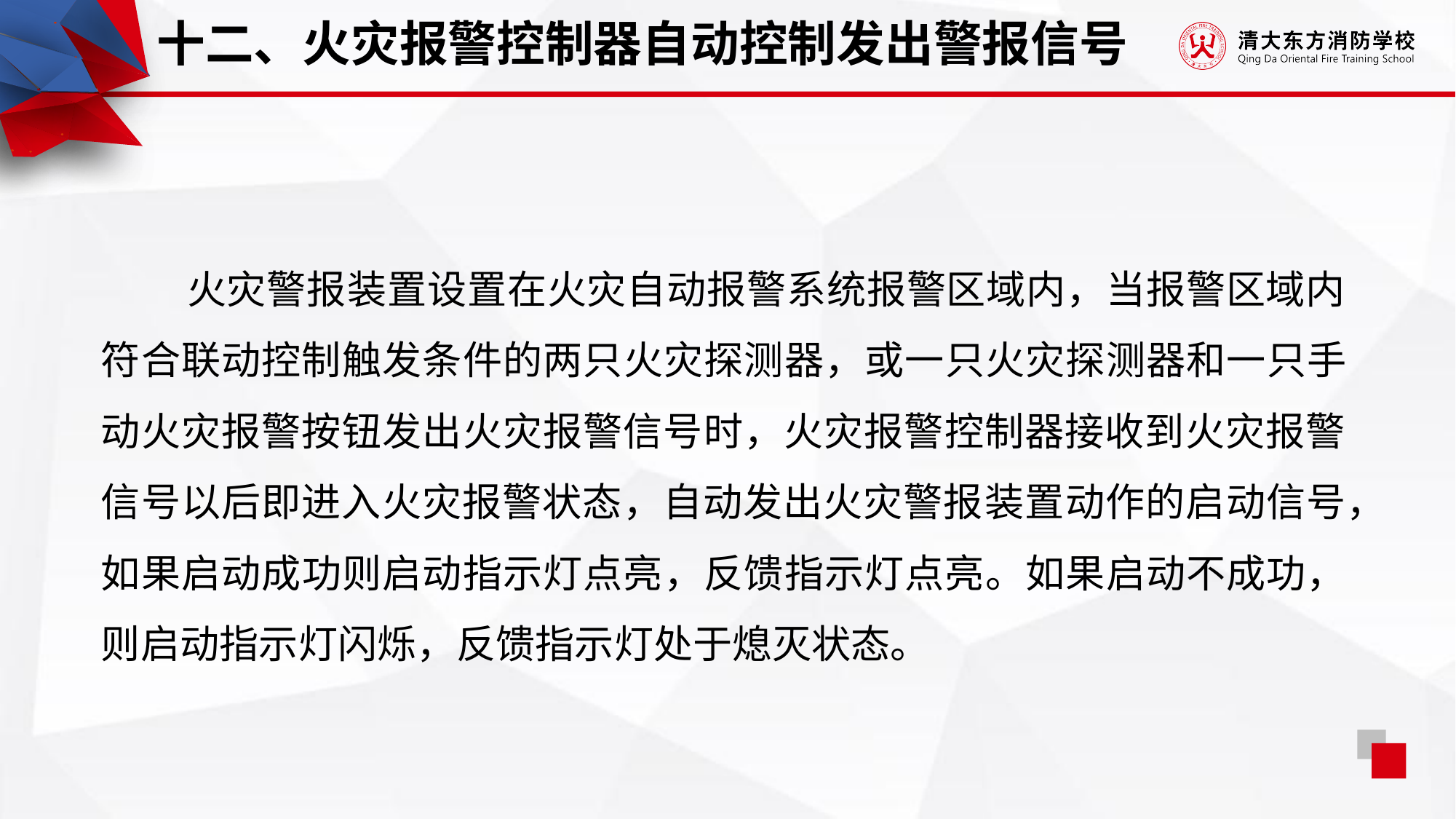

十二、火灾报警控制器自动控制发出警报信号

火灾警报装置设置在火灾自动报警系统报警区域内，当报警区域内符合联动控制触发条件的两只火灾探测器，或一只火灾探测器和一只手动火灾报警按钮发出火灾报警信号时，火灾报警控制器接收到火灾报警信号以后即进入火灾报警状态，自动发出火灾警报装置动作的启动信号，如果启动成功则启动指示灯点亮，反馈指示灯点亮。如果启动不成功，则启动指示灯闪烁，反馈指示灯处于熄灭状态。